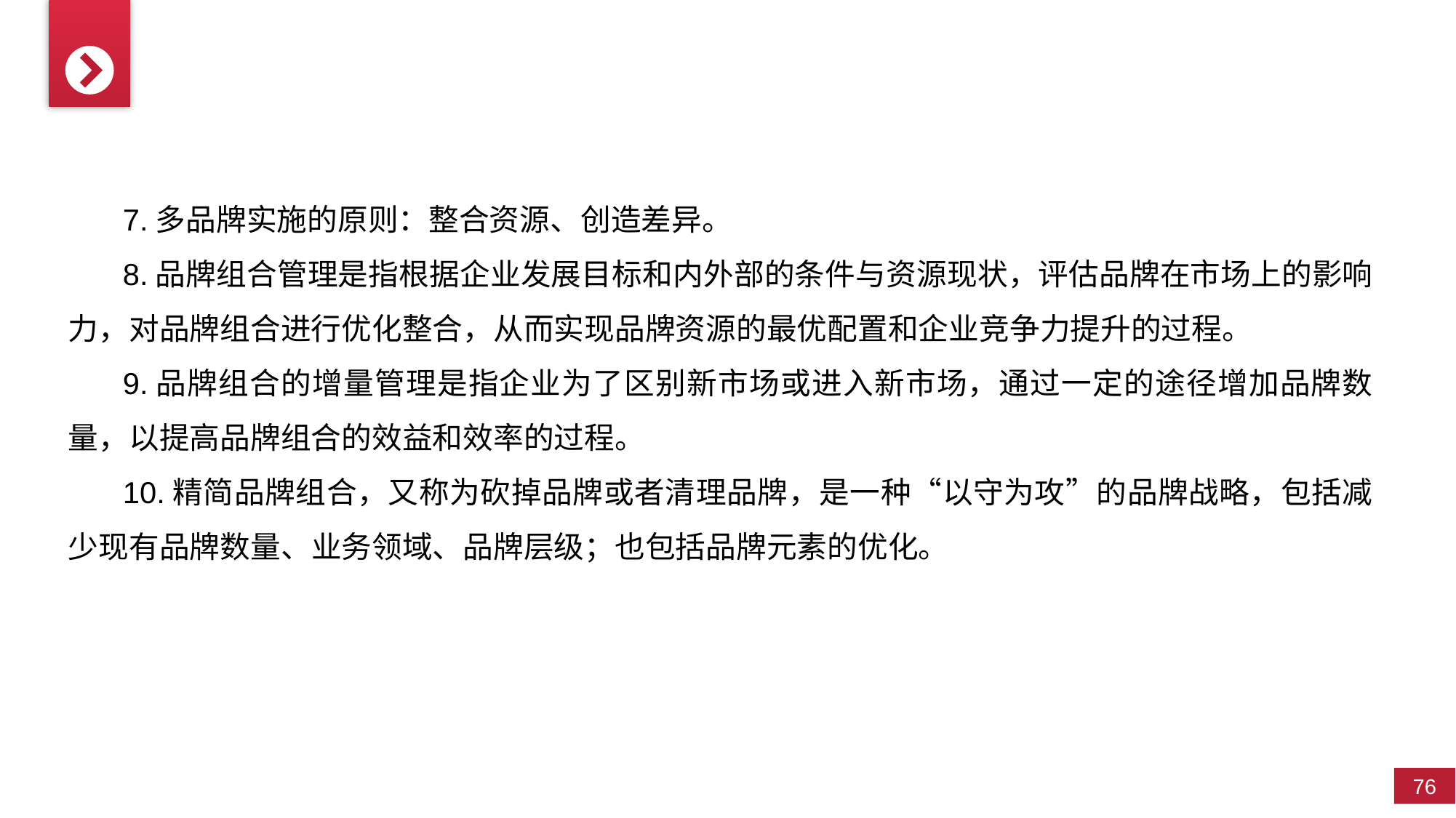

7.多品牌实施的原则：整合资源、创造差异。
8.品牌组合管理是指根据企业发展目标和内外部的条件与资源现状，评估品牌在市场上的影响力，对品牌组合进行优化整合，从而实现品牌资源的最优配置和企业竞争力提升的过程。
9.品牌组合的增量管理是指企业为了区别新市场或进入新市场，通过一定的途径增加品牌数量，以提高品牌组合的效益和效率的过程。
10.精简品牌组合，又称为砍掉品牌或者清理品牌，是一种“以守为攻”的品牌战略，包括减少现有品牌数量、业务领域、品牌层级；也包括品牌元素的优化。